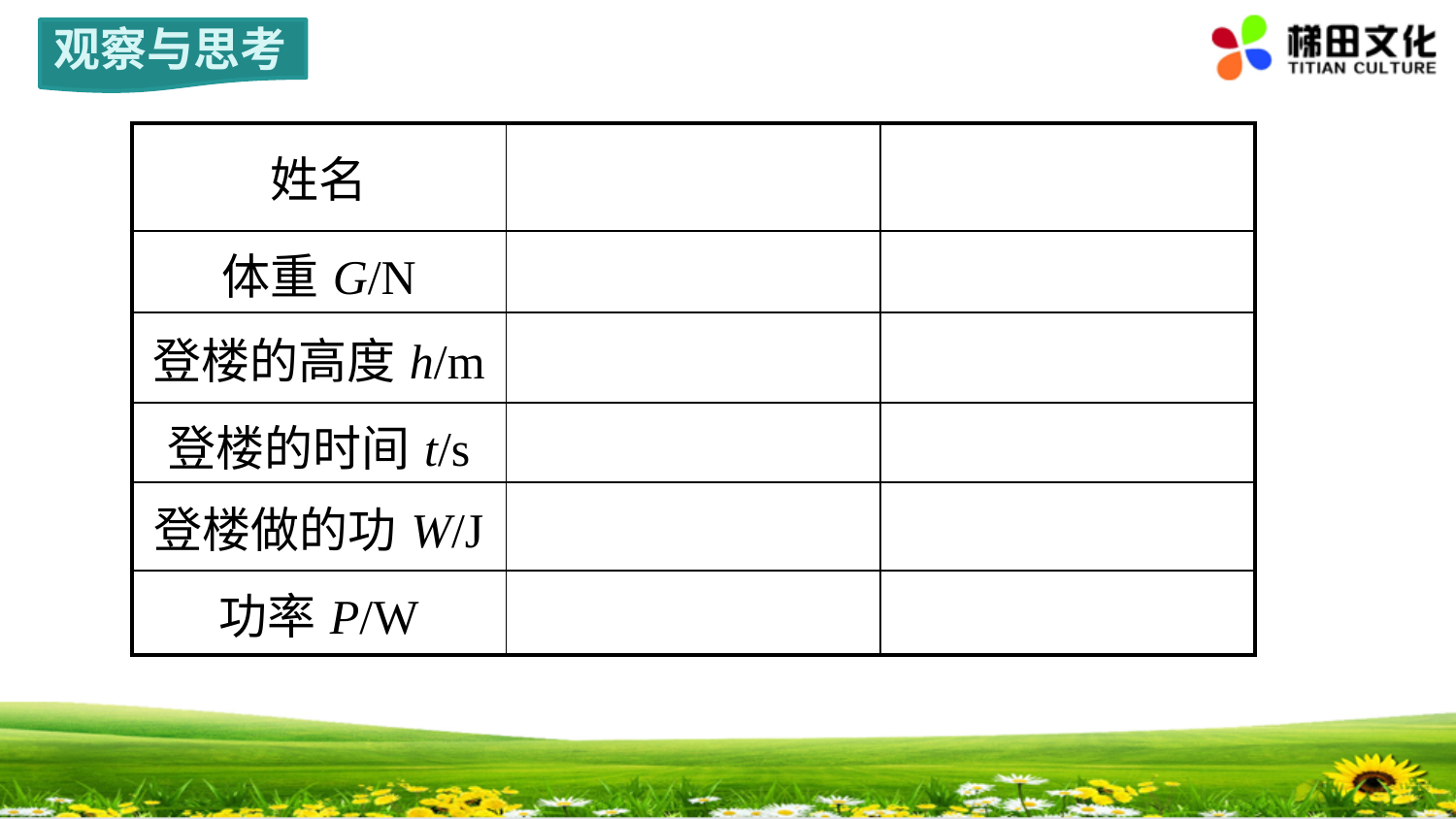

观察与思考

| 姓名 |  |  |
| --- | --- | --- |
| 体重G/N |  |  |
| 登楼的高度h/m |  |  |
| 登楼的时间t/s |  |  |
| 登楼做的功W/J |  |  |
| 功率P/W |  |  |